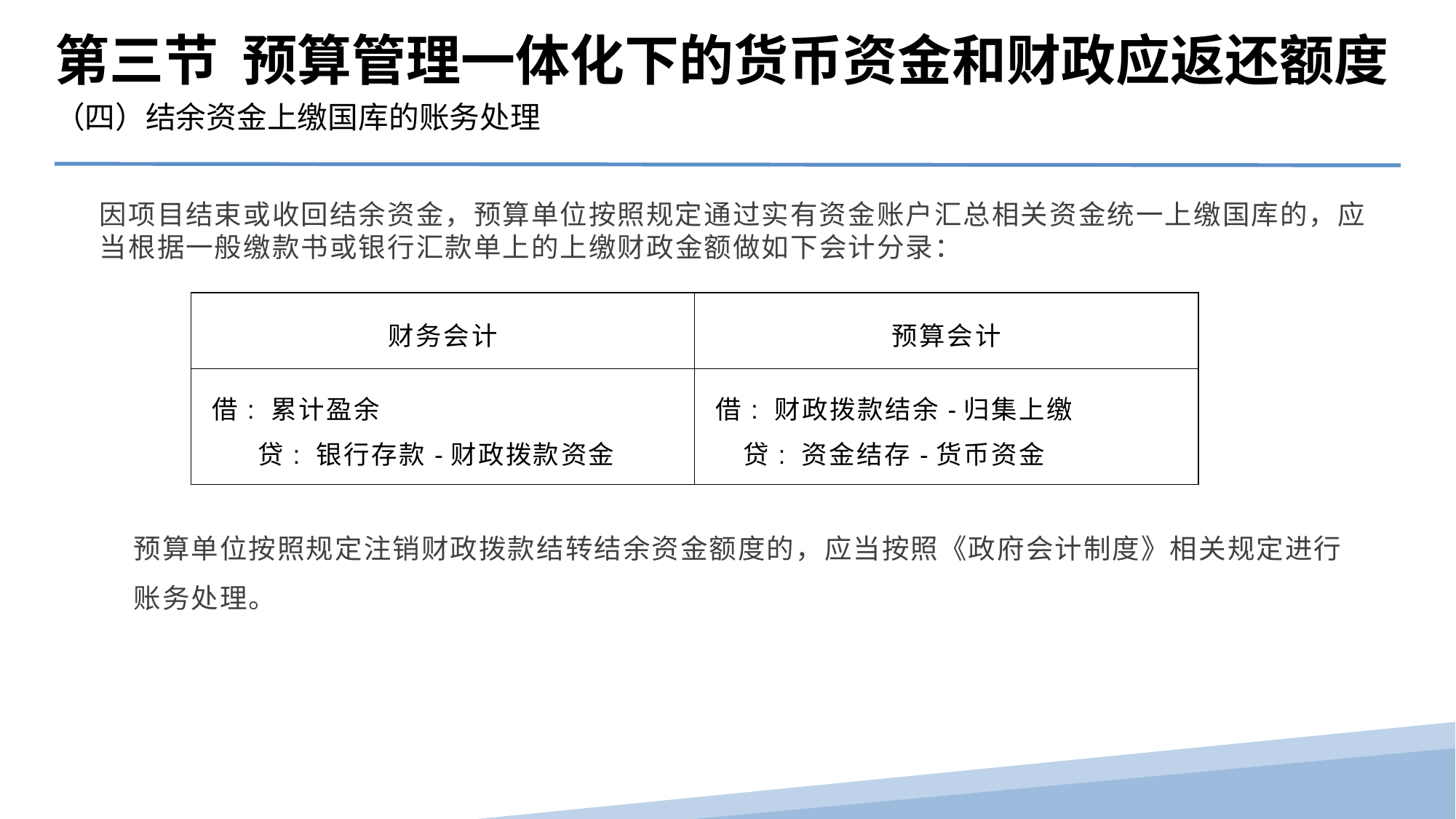

第三节  预算管理一体化下的货币资金和财政应返还额度
（四）结余资金上缴国库的账务处理
因项目结束或收回结余资金，预算单位按照规定通过实有资金账户汇总相关资金统一上缴国库的，应当根据一般缴款书或银行汇款单上的上缴财政金额做如下会计分录：

| 财务会计 | 预算会计 |
| --- | --- |
| 借: 累计盈余 贷: 银行存款-财政拨款资金 | 借: 财政拨款结余-归集上缴 贷: 资金结存-货币资金 |
预算单位按照规定注销财政拨款结转结余资金额度的，应当按照《政府会计制度》相关规定进行账务处理。